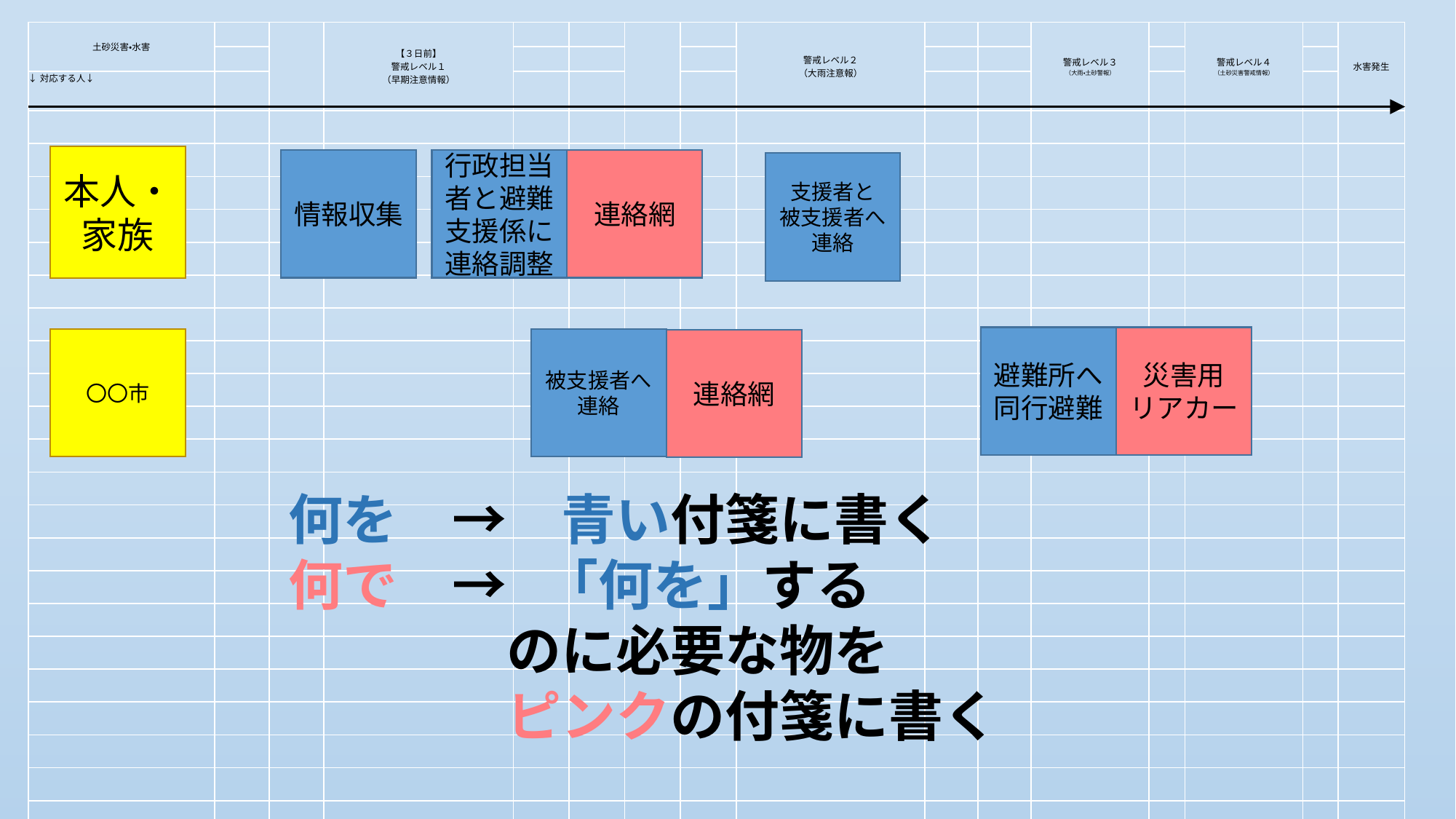

| 土砂災害・水害 |  |  | 【３日前】 警戒レベル１ （早期注意情報） |  |  |  |  | 警戒レベル２ （大雨注意報） |  |  | 警戒レベル３ （大雨・土砂警報） |  | 警戒レベル４ （土砂災害警戒情報） |  | 水害発生 |
| --- | --- | --- | --- | --- | --- | --- | --- | --- | --- | --- | --- | --- | --- | --- | --- |
|  |  |  |  |  |  |  |  |  |  |  |  |  |  |  |  |
| ↓対応する人↓ |  |  |  |  |  |  |  |  |  |  |  |  |  |  |  |
|  |  |  |  |  |  |  |  |  |  |  |  |  |  |  |  |
|  |  |  |  |  |  |  |  |  |  |  |  |  |  |  |  |
|  |  |  |  |  |  |  |  |  |  |  |  |  |  |  |  |
|  |  |  |  |  |  |  |  |  |  |  |  |  |  |  |  |
|  |  |  |  |  |  |  |  |  |  |  |  |  |  |  |  |
|  |  |  |  |  |  |  |  |  |  |  |  |  |  |  |  |
|  |  |  |  |  |  |  |  |  |  |  |  |  |  |  |  |
|  |  |  |  |  |  |  |  |  |  |  |  |  |  |  |  |
|  |  |  |  |  |  |  |  |  |  |  |  |  |  |  |  |
|  |  |  |  |  |  |  |  |  |  |  |  |  |  |  |  |
|  |  |  |  |  |  |  |  |  |  |  |  |  |  |  |  |
|  |  |  |  |  |  |  |  |  |  |  |  |  |  |  |  |
|  |  |  |  |  |  |  |  |  |  |  |  |  |  |  |  |
|  |  |  |  |  |  |  |  |  |  |  |  |  |  |  |  |
|  |  |  |  |  |  |  |  |  |  |  |  |  |  |  |  |
|  |  |  |  |  |  |  |  |  |  |  |  |  |  |  |  |
|  |  |  |  |  |  |  |  |  |  |  |  |  |  |  |  |
|  |  |  |  |  |  |  |  |  |  |  |  |  |  |  |  |
|  |  |  |  |  |  |  |  |  |  |  |  |  |  |  |  |
|  |  |  |  |  |  |  |  |  |  |  |  |  |  |  |  |
|  |  |  |  |  |  |  |  |  |  |  |  |  |  |  |  |
|  |  |  |  |  |  |  |  |  |  |  |  |  |  |  |  |
本人・家族
連絡網
情報収集
行政担当者と避難支援係に連絡調整
支援者と
被支援者へ連絡
避難所へ同行避難
災害用
リアカー
〇〇市
被支援者へ連絡
連絡網
何を　→　青い付箋に書く
何で　→   「何を」する
　　　　のに必要な物を
　　　　ピンクの付箋に書く